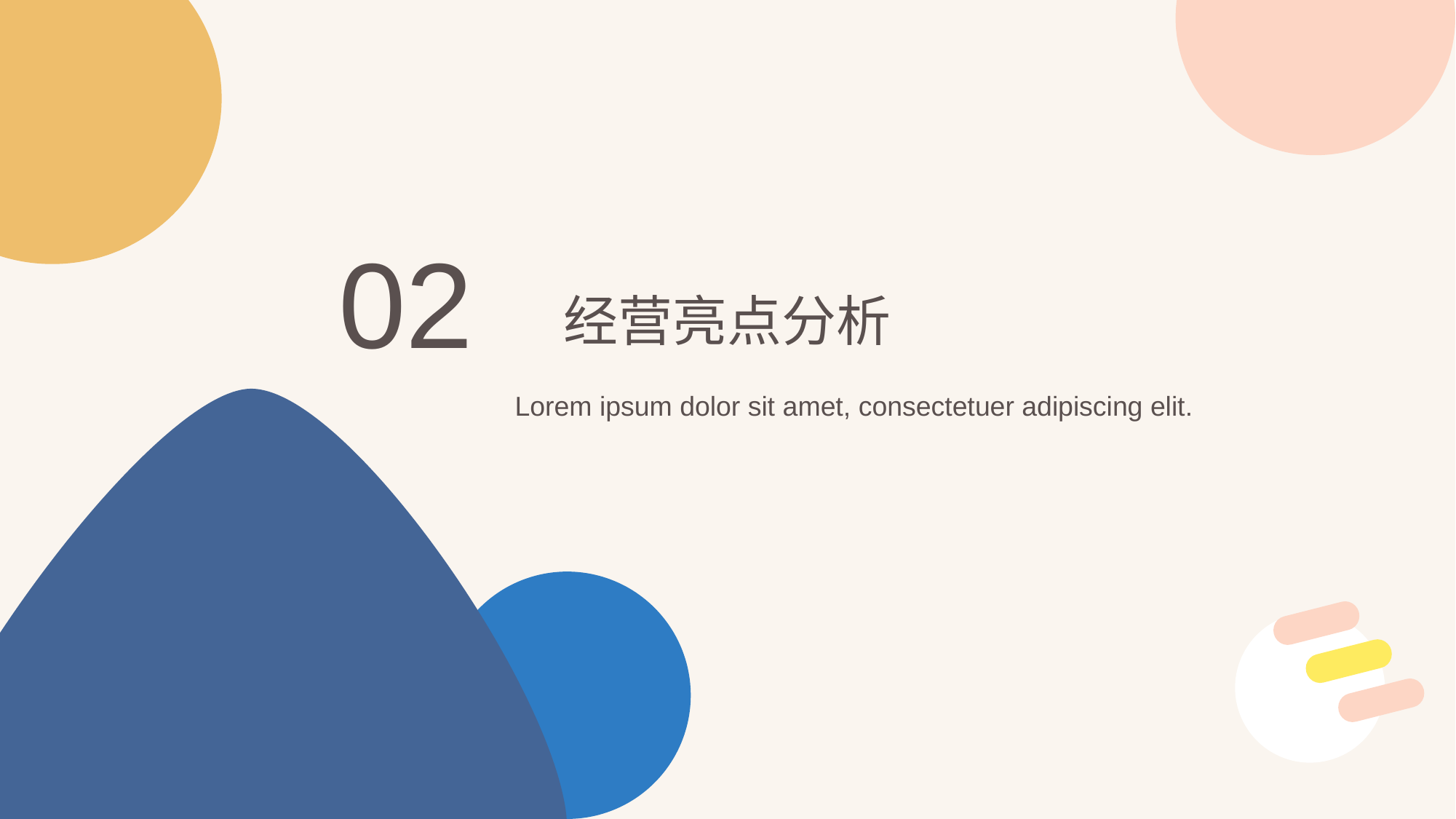

02
经营亮点分析
Lorem ipsum dolor sit amet, consectetuer adipiscing elit.